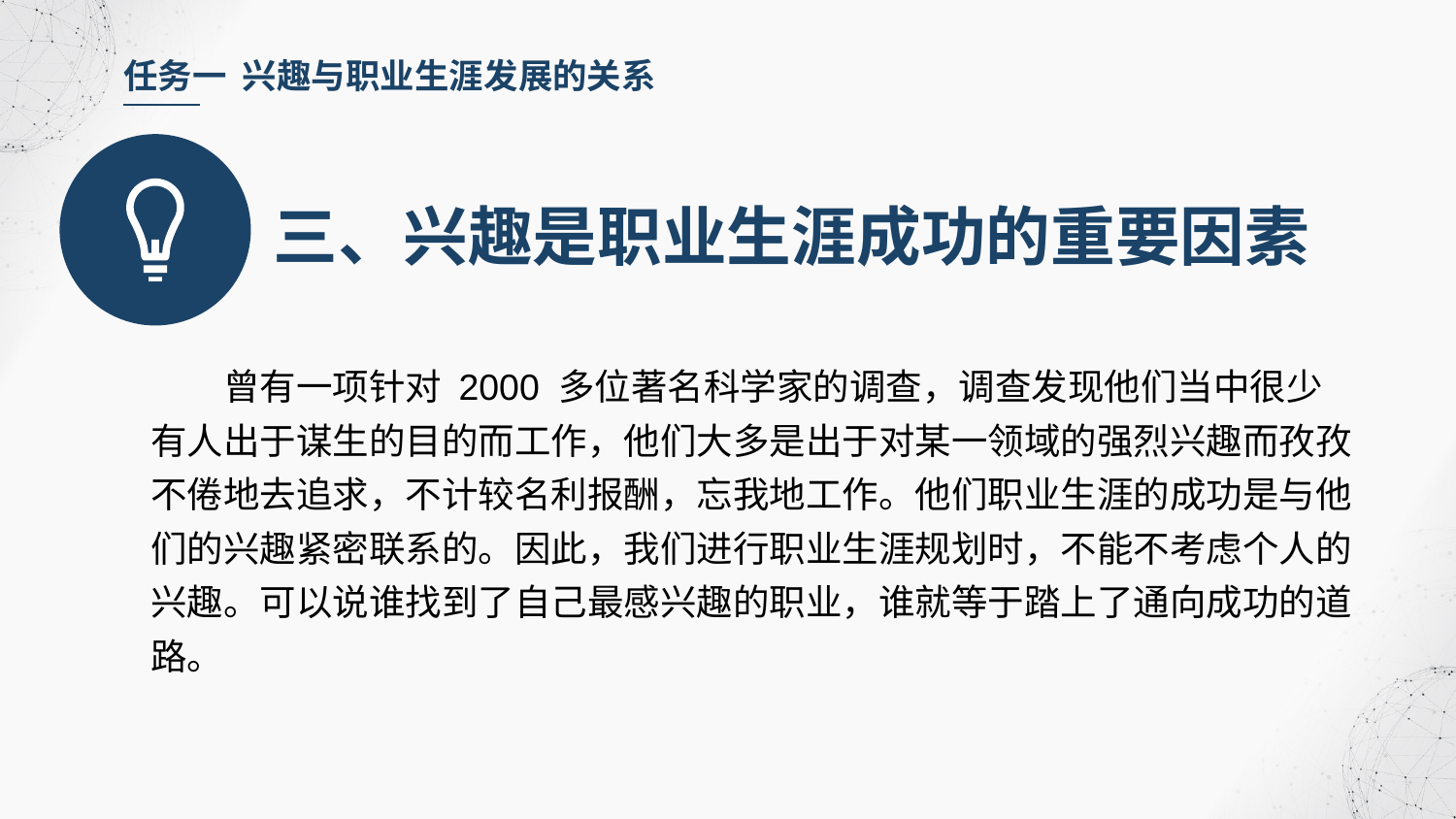

任务一  兴趣与职业生涯发展的关系

三、兴趣是职业生涯成功的重要因素
曾有一项针对 2000 多位著名科学家的调查，调查发现他们当中很少有人出于谋生的目的而工作，他们大多是出于对某一领域的强烈兴趣而孜孜不倦地去追求，不计较名利报酬，忘我地工作。他们职业生涯的成功是与他们的兴趣紧密联系的。因此，我们进行职业生涯规划时，不能不考虑个人的兴趣。可以说谁找到了自己最感兴趣的职业，谁就等于踏上了通向成功的道路。